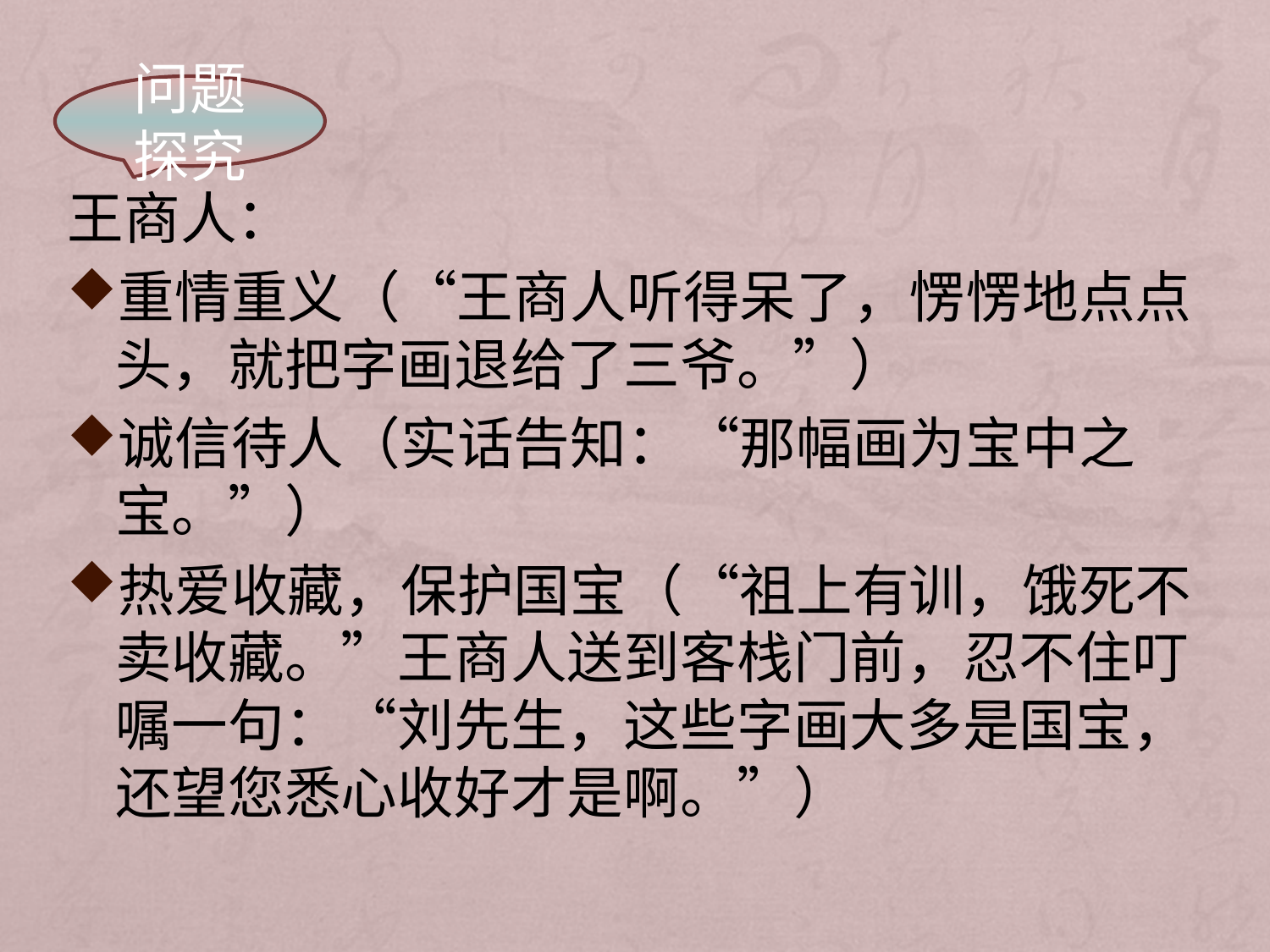

问题探究
王商人：
重情重义（“王商人听得呆了，愣愣地点点头，就把字画退给了三爷。”）
诚信待人（实话告知：“那幅画为宝中之宝。”）
热爱收藏，保护国宝（“祖上有训，饿死不卖收藏。”王商人送到客栈门前，忍不住叮嘱一句：“刘先生，这些字画大多是国宝，还望您悉心收好才是啊。”）